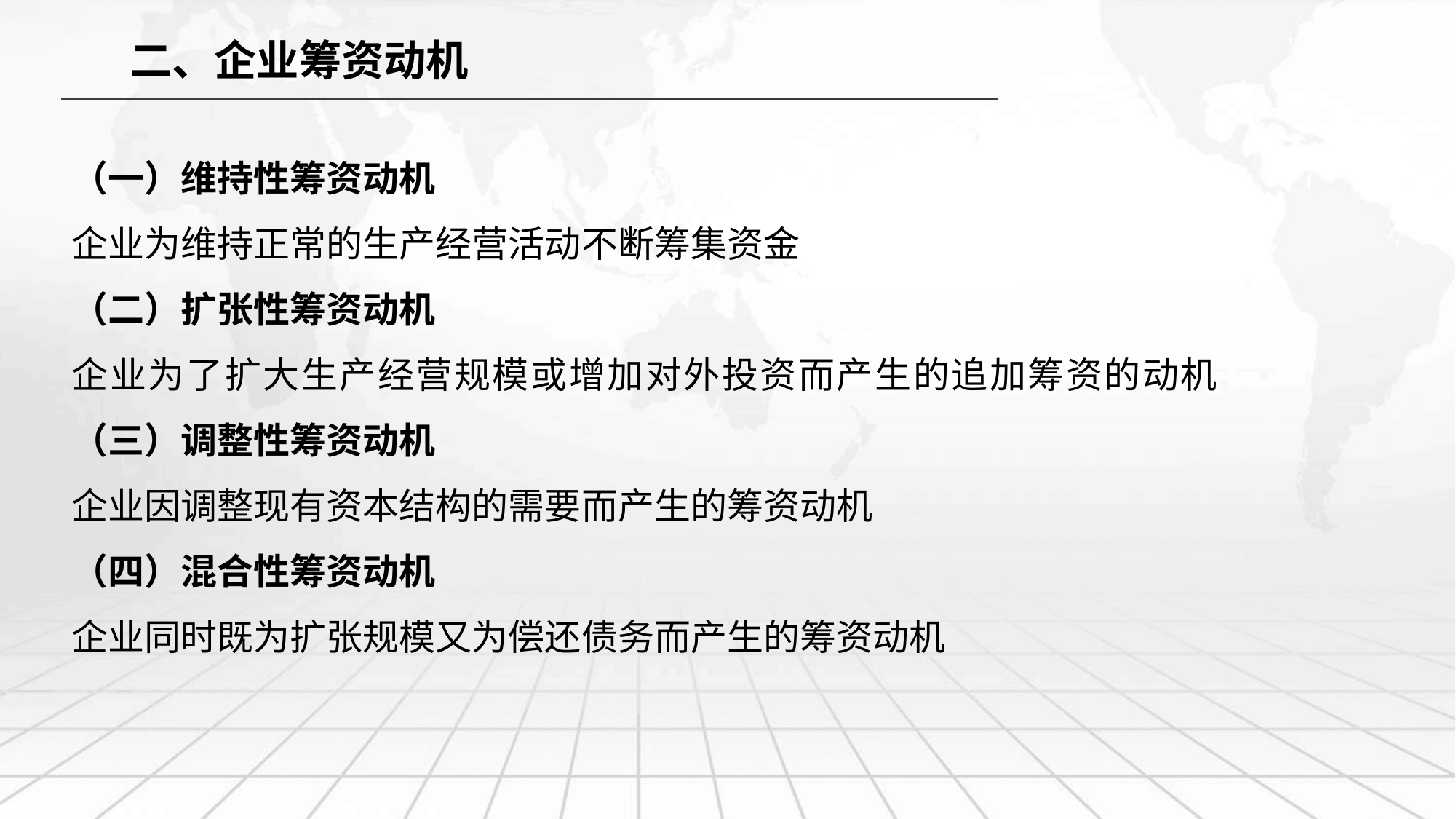

二、企业筹资动机
（一）维持性筹资动机
企业为维持正常的生产经营活动不断筹集资金
（二）扩张性筹资动机
企业为了扩大生产经营规模或增加对外投资而产生的追加筹资的动机（三）调整性筹资动机
企业因调整现有资本结构的需要而产生的筹资动机
（四）混合性筹资动机
企业同时既为扩张规模又为偿还债务而产生的筹资动机